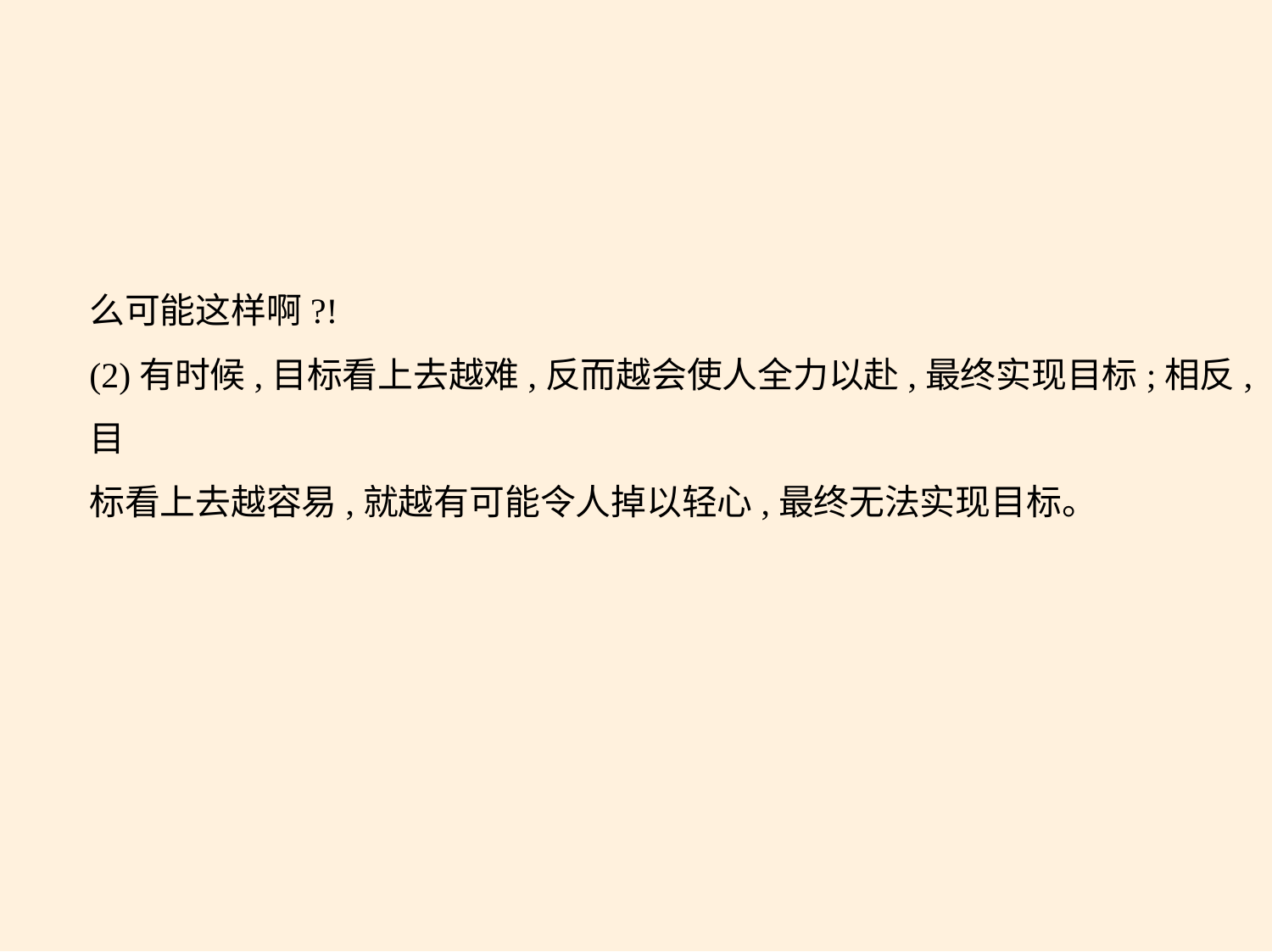

么可能这样啊?!
(2)有时候,目标看上去越难,反而越会使人全力以赴,最终实现目标;相反,目
标看上去越容易,就越有可能令人掉以轻心,最终无法实现目标。